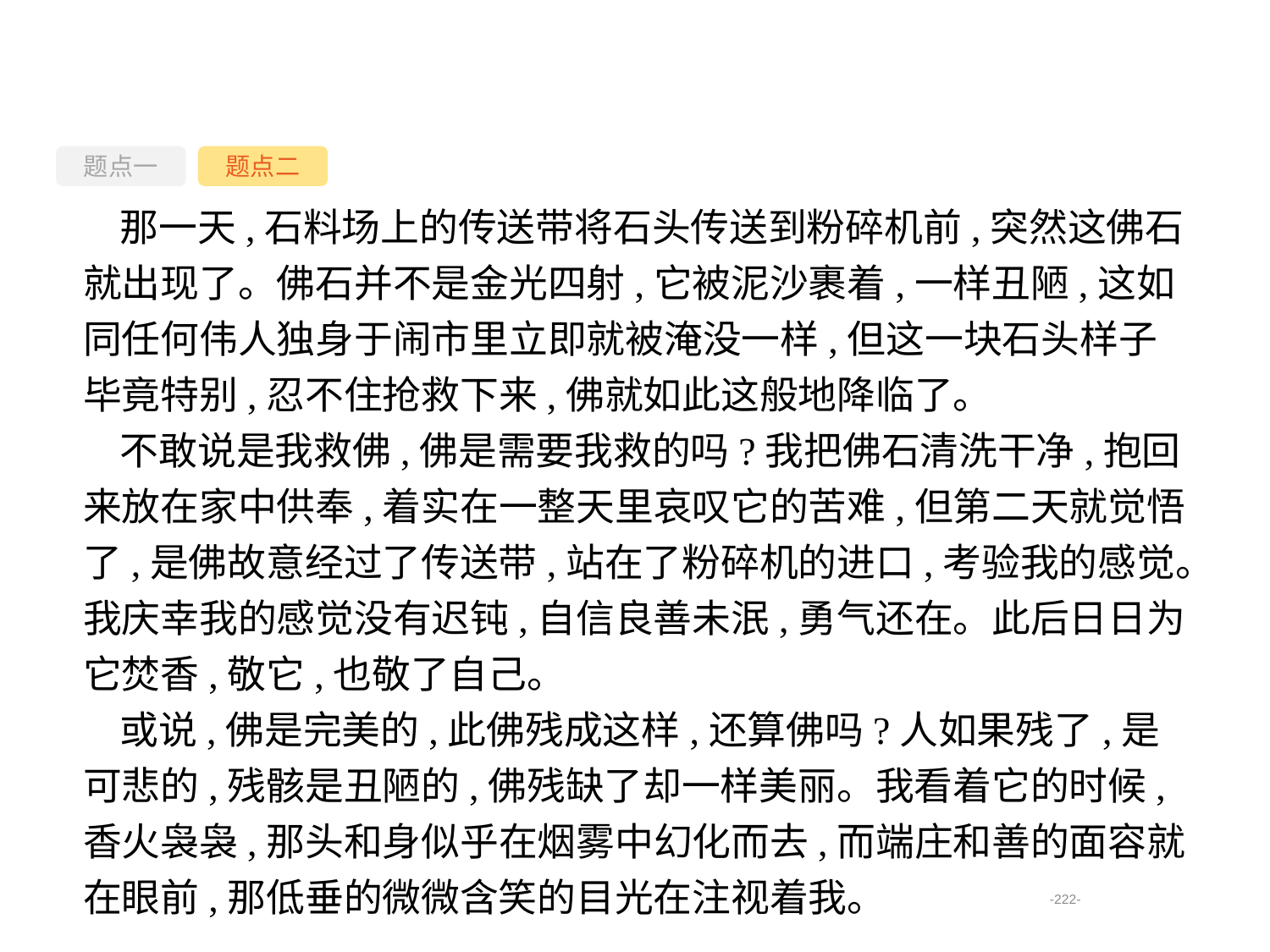

题点一
题点二
那一天,石料场上的传送带将石头传送到粉碎机前,突然这佛石就出现了。佛石并不是金光四射,它被泥沙裹着,一样丑陋,这如同任何伟人独身于闹市里立即就被淹没一样,但这一块石头样子毕竟特别,忍不住抢救下来,佛就如此这般地降临了。
不敢说是我救佛,佛是需要我救的吗?我把佛石清洗干净,抱回来放在家中供奉,着实在一整天里哀叹它的苦难,但第二天就觉悟了,是佛故意经过了传送带,站在了粉碎机的进口,考验我的感觉。我庆幸我的感觉没有迟钝,自信良善未泯,勇气还在。此后日日为它焚香,敬它,也敬了自己。
或说,佛是完美的,此佛残成这样,还算佛吗?人如果残了,是可悲的,残骸是丑陋的,佛残缺了却一样美丽。我看着它的时候,香火袅袅,那头和身似乎在烟雾中幻化而去,而端庄和善的面容就在眼前,那低垂的微微含笑的目光在注视着我。
-222-